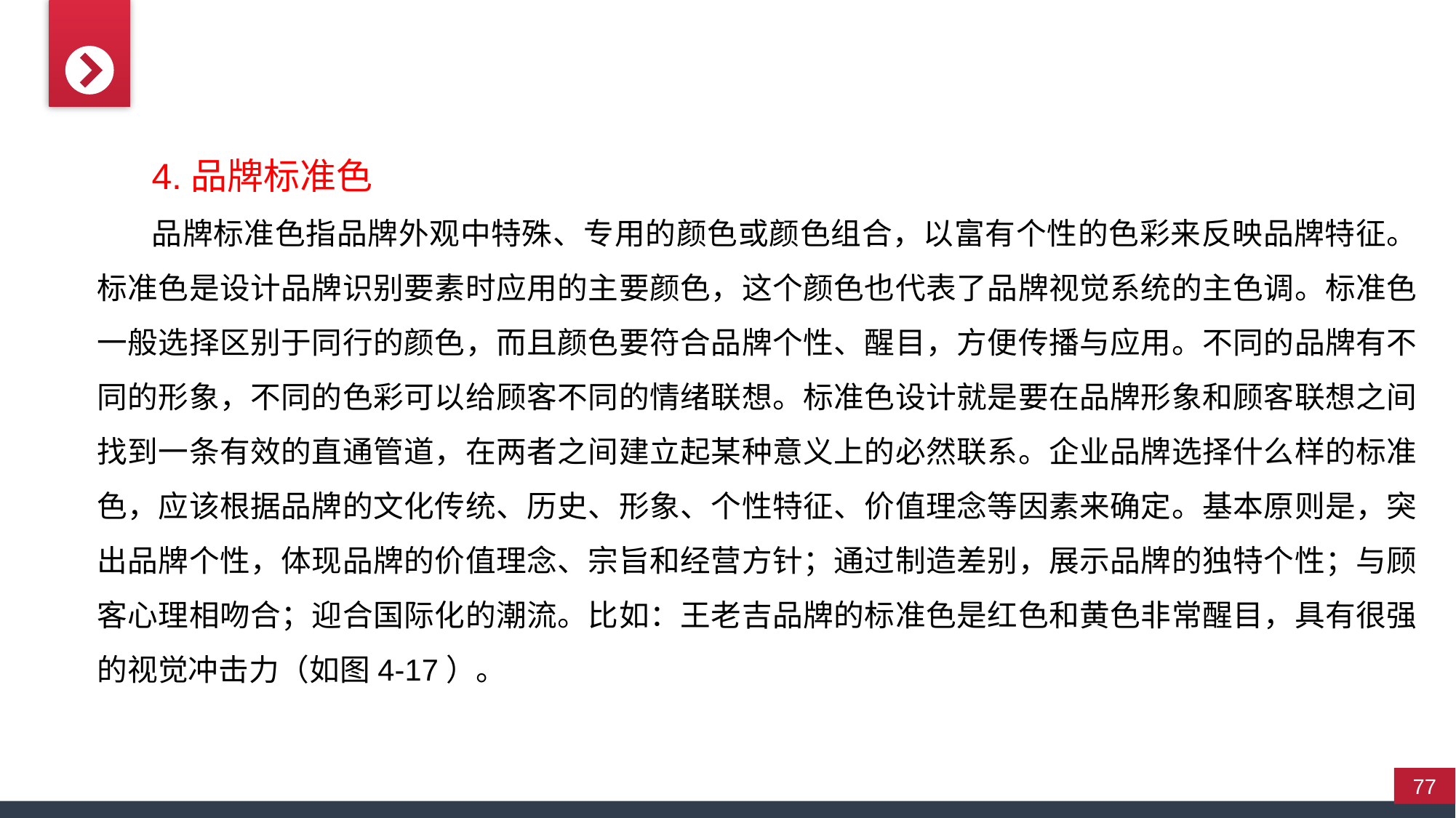

4.品牌标准色
品牌标准色指品牌外观中特殊、专用的颜色或颜色组合，以富有个性的色彩来反映品牌特征。标准色是设计品牌识别要素时应用的主要颜色，这个颜色也代表了品牌视觉系统的主色调。标准色一般选择区别于同行的颜色，而且颜色要符合品牌个性、醒目，方便传播与应用。不同的品牌有不同的形象，不同的色彩可以给顾客不同的情绪联想。标准色设计就是要在品牌形象和顾客联想之间找到一条有效的直通管道，在两者之间建立起某种意义上的必然联系。企业品牌选择什么样的标准色，应该根据品牌的文化传统、历史、形象、个性特征、价值理念等因素来确定。基本原则是，突出品牌个性，体现品牌的价值理念、宗旨和经营方针；通过制造差别，展示品牌的独特个性；与顾客心理相吻合；迎合国际化的潮流。比如：王老吉品牌的标准色是红色和黄色非常醒目，具有很强的视觉冲击力（如图4-17）。